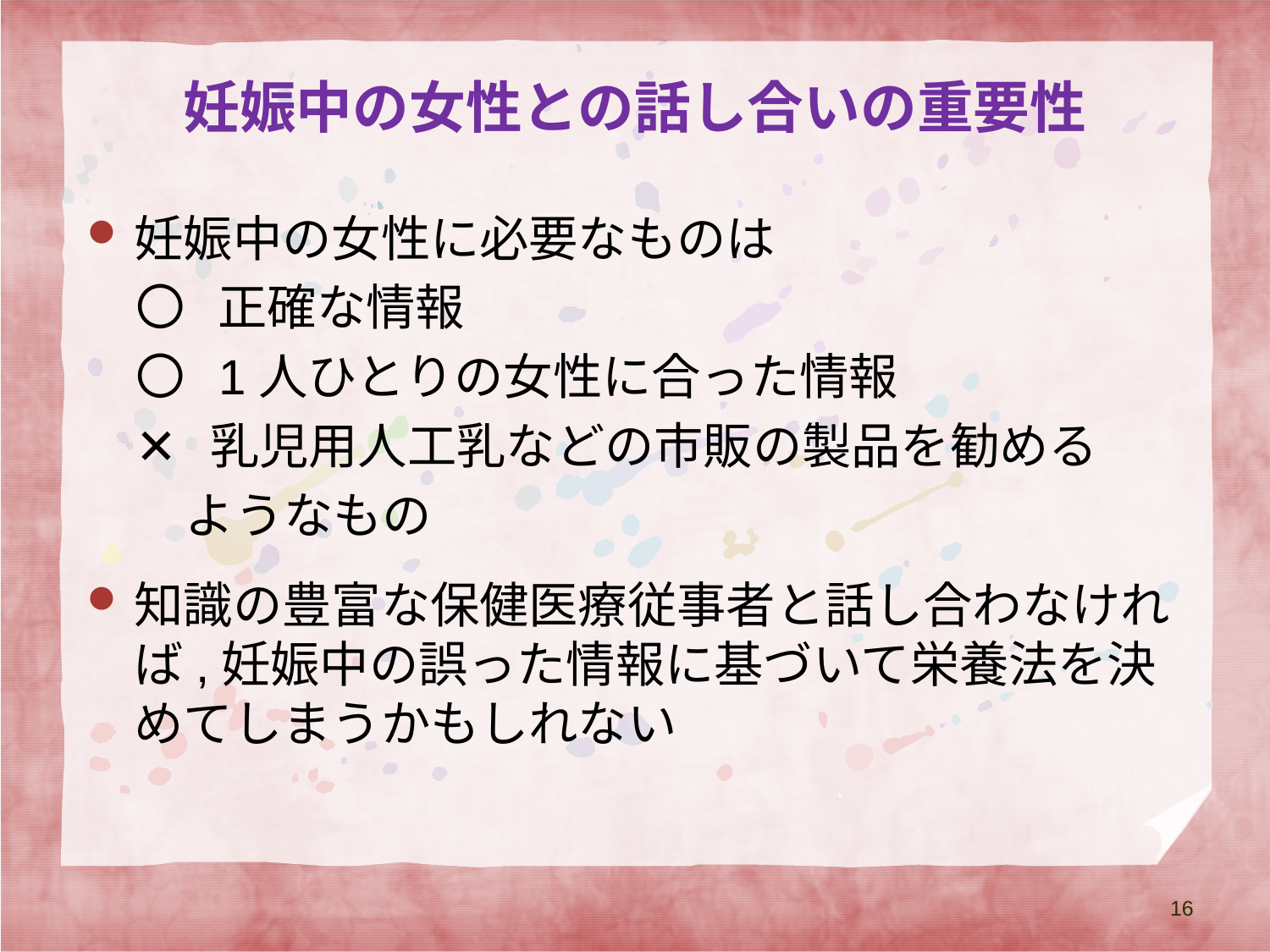

# 妊娠中の女性との話し合いの重要性
妊娠中の女性に必要なものは
　〇   正確な情報
　〇  1人ひとりの女性に合った情報
　✕   乳児用人工乳などの市販の製品を勧める
　　ようなもの
知識の豊富な保健医療従事者と話し合わなければ,妊娠中の誤った情報に基づいて栄養法を決めてしまうかもしれない
16